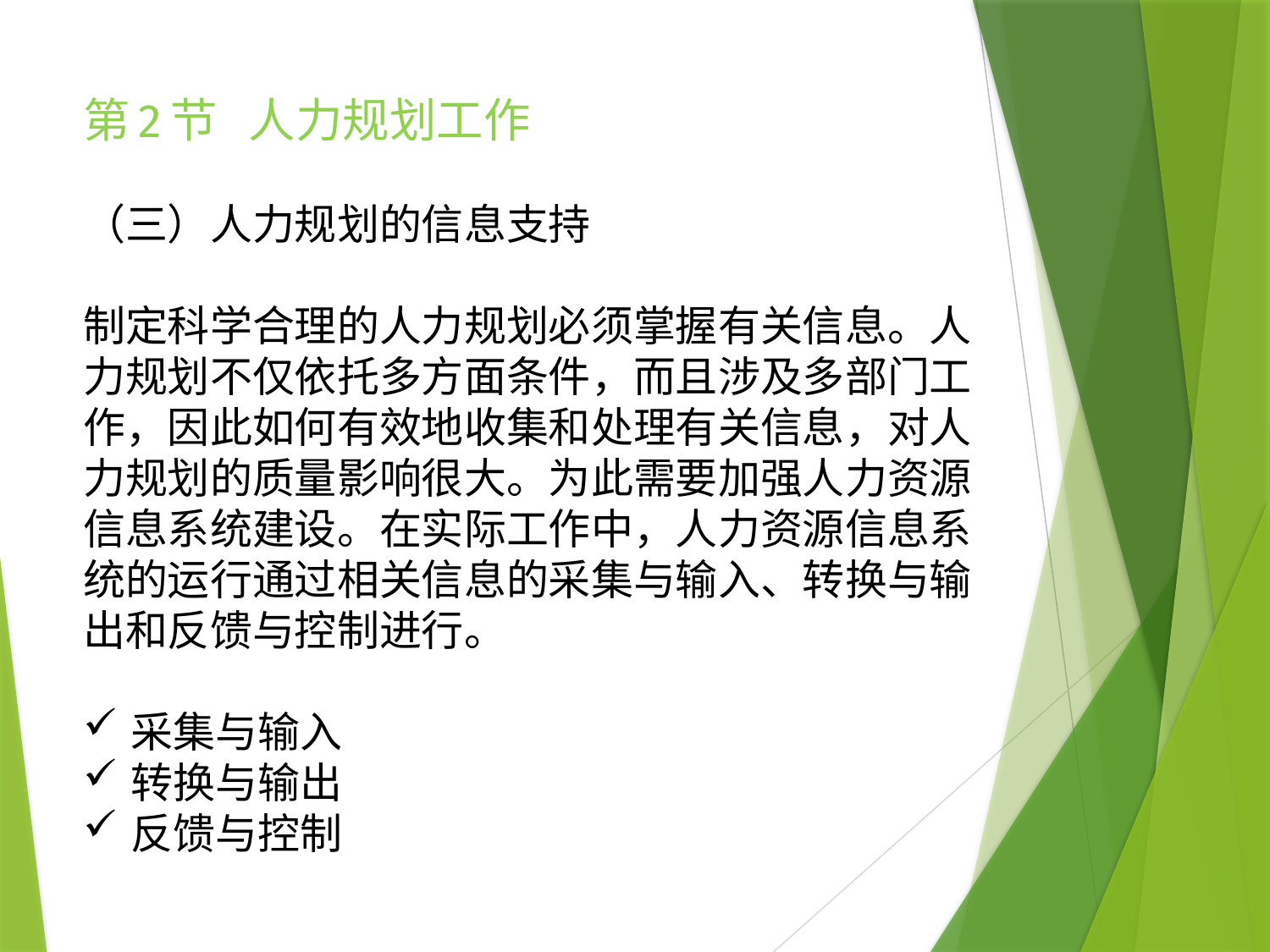

# 第2节   人力规划工作
（三）人力规划的信息支持

制定科学合理的人力规划必须掌握有关信息。人力规划不仅依托多方面条件，而且涉及多部门工作，因此如何有效地收集和处理有关信息，对人力规划的质量影响很大。为此需要加强人力资源信息系统建设。在实际工作中，人力资源信息系统的运行通过相关信息的采集与输入、转换与输出和反馈与控制进行。

采集与输入
转换与输出
反馈与控制